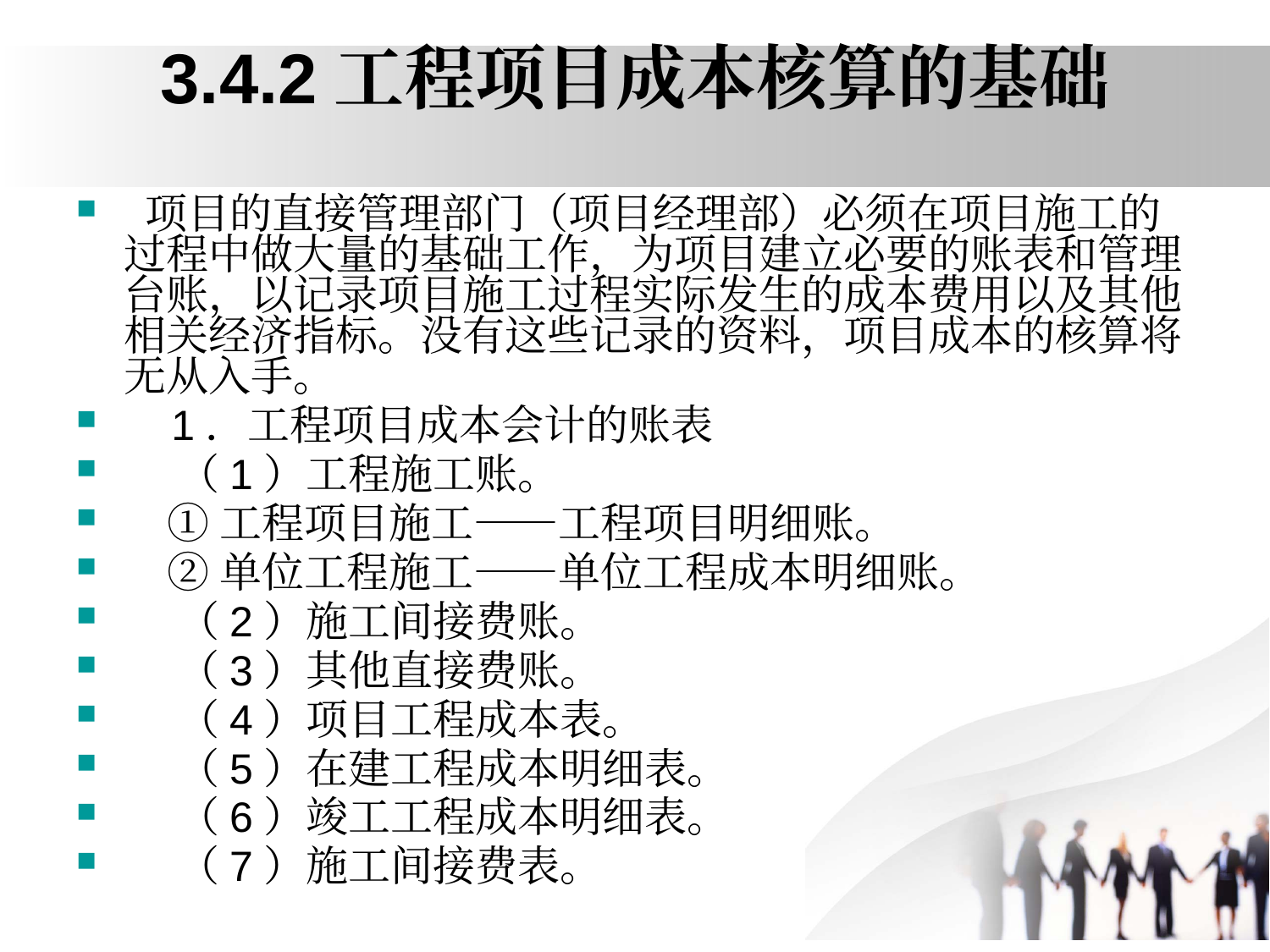

# 3.4.2工程项目成本核算的基础
 项目的直接管理部门（项目经理部）必须在项目施工的过程中做大量的基础工作，为项目建立必要的账表和管理台账，以记录项目施工过程实际发生的成本费用以及其他相关经济指标。没有这些记录的资料，项目成本的核算将无从入手。
    1．工程项目成本会计的账表
    （1）工程施工账。
    ①工程项目施工——工程项目明细账。
    ②单位工程施工——单位工程成本明细账。
    （2）施工间接费账。
    （3）其他直接费账。
    （4）项目工程成本表。
    （5）在建工程成本明细表。
    （6）竣工工程成本明细表。
    （7）施工间接费表。